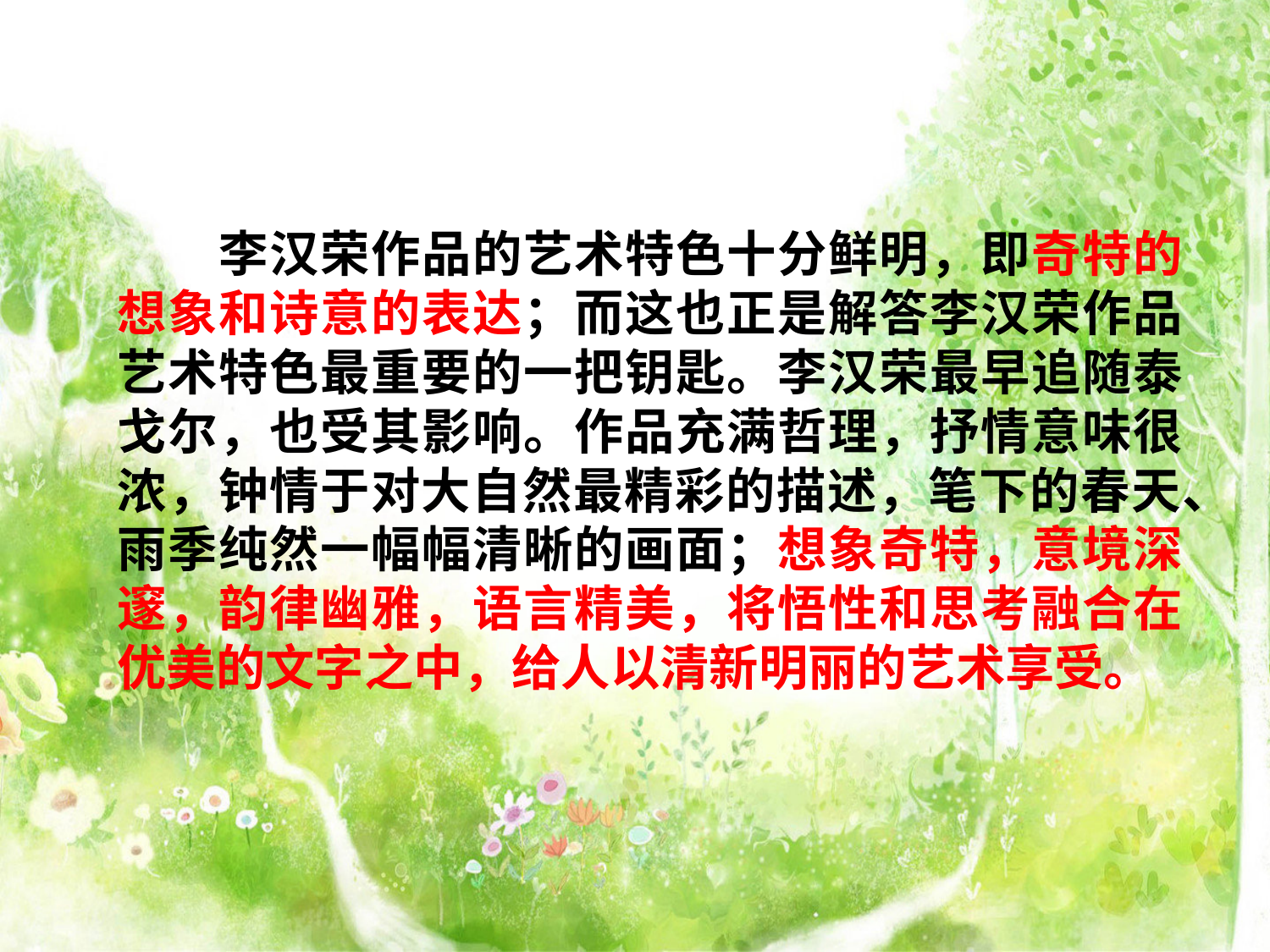

李汉荣作品的艺术特色十分鲜明，即奇特的想象和诗意的表达；而这也正是解答李汉荣作品艺术特色最重要的一把钥匙。李汉荣最早追随泰戈尔，也受其影响。作品充满哲理，抒情意味很浓，钟情于对大自然最精彩的描述，笔下的春天、雨季纯然一幅幅清晰的画面；想象奇特，意境深邃，韵律幽雅，语言精美，将悟性和思考融合在优美的文字之中，给人以清新明丽的艺术享受。